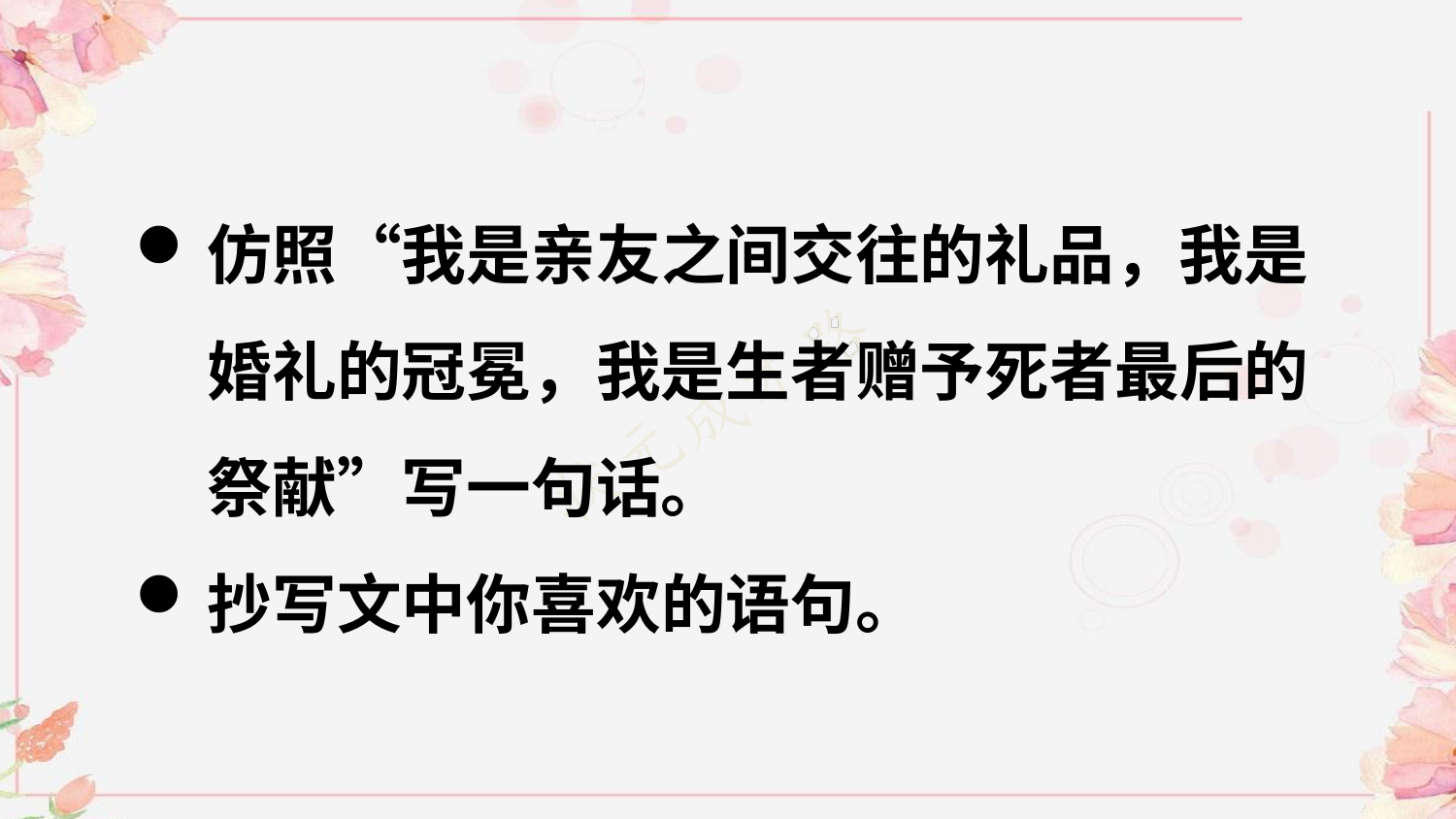

仿照“我是亲友之间交往的礼品，我是婚礼的冠冕，我是生者赠予死者最后的祭献”写一句话。
抄写文中你喜欢的语句。